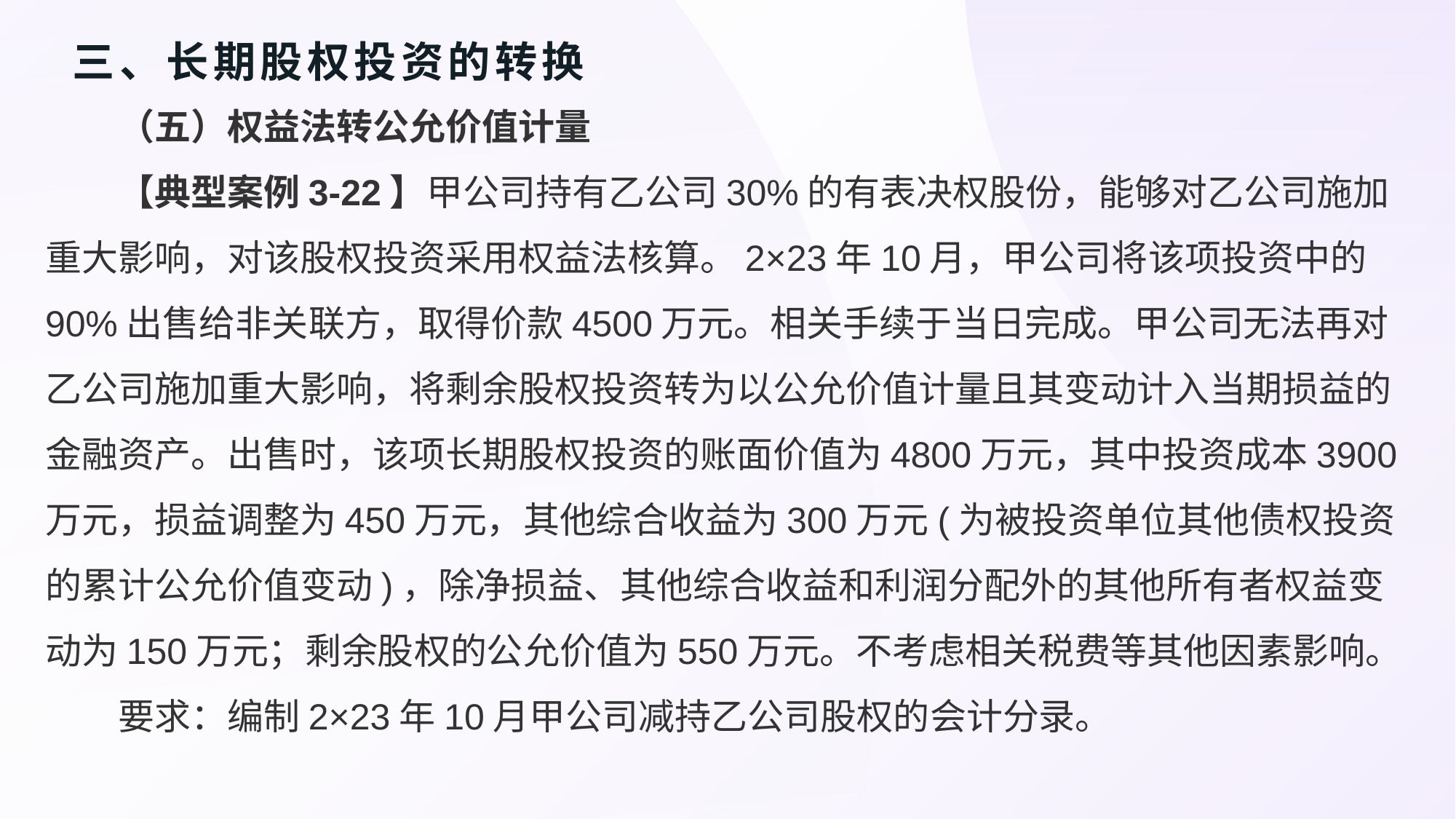

# 三、长期股权投资的转换
（五）权益法转公允价值计量
【典型案例3-22】甲公司持有乙公司30%的有表决权股份，能够对乙公司施加重大影响，对该股权投资采用权益法核算。2×23年10月，甲公司将该项投资中的90%出售给非关联方，取得价款4500万元。相关手续于当日完成。甲公司无法再对乙公司施加重大影响，将剩余股权投资转为以公允价值计量且其变动计入当期损益的金融资产。出售时，该项长期股权投资的账面价值为4800万元，其中投资成本3900万元，损益调整为450万元，其他综合收益为300万元(为被投资单位其他债权投资的累计公允价值变动)，除净损益、其他综合收益和利润分配外的其他所有者权益变动为150万元；剩余股权的公允价值为550万元。不考虑相关税费等其他因素影响。
要求：编制2×23年10月甲公司减持乙公司股权的会计分录。